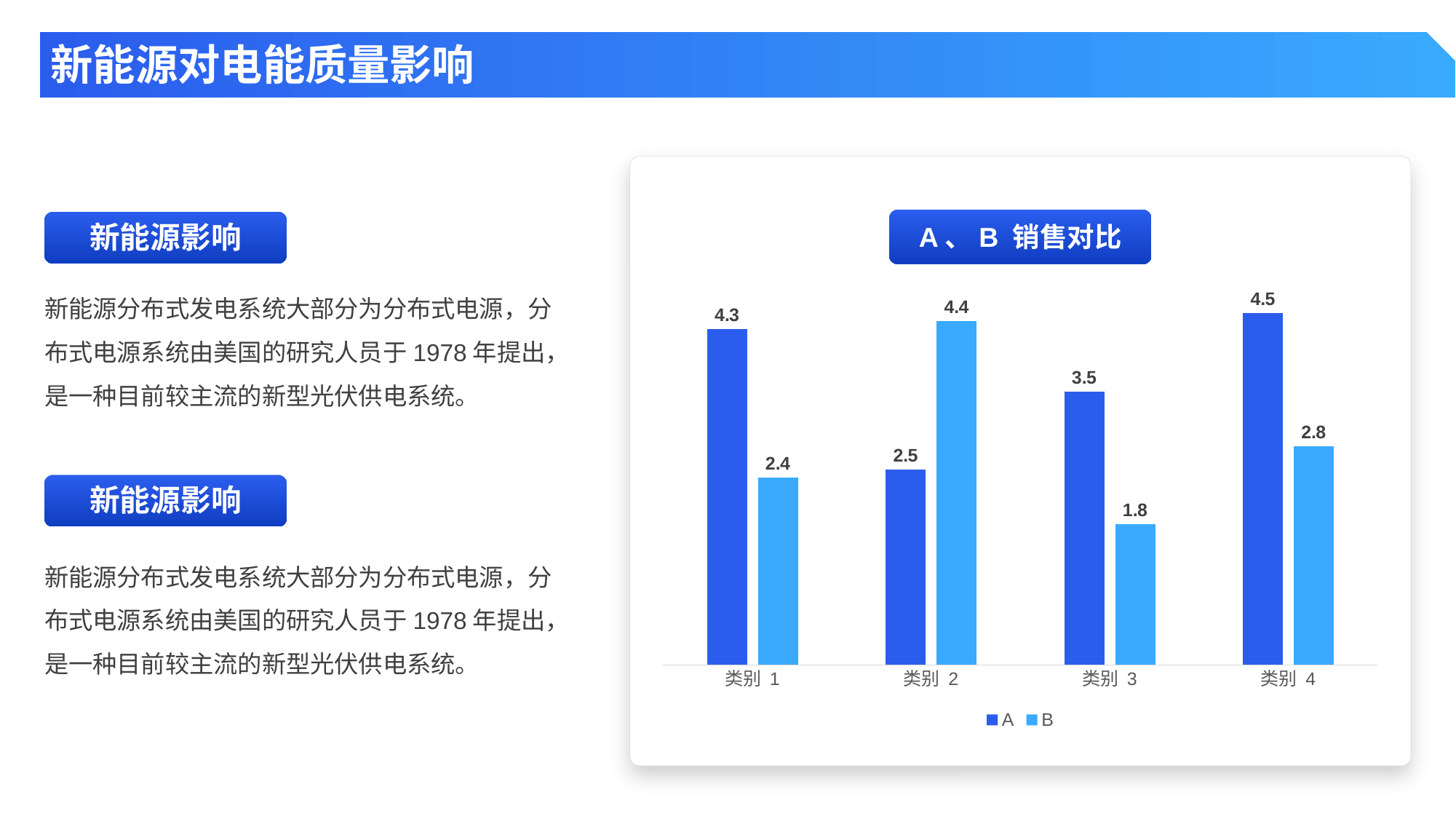

新能源对电能质量影响

新能源影响
A、B 销售对比

### Chart

| Category | A | B |
|---|---|---|
| 类别 1 | 4.3 | 2.4 |
| 类别 2 | 2.5 | 4.4 |
| 类别 3 | 3.5 | 1.8 |
| 类别 4 | 4.5 | 2.8 |
新能源分布式发电系统大部分为分布式电源，分布式电源系统由美国的研究人员于1978年提出，是一种目前较主流的新型光伏供电系统。

新能源影响
新能源分布式发电系统大部分为分布式电源，分布式电源系统由美国的研究人员于1978年提出，是一种目前较主流的新型光伏供电系统。